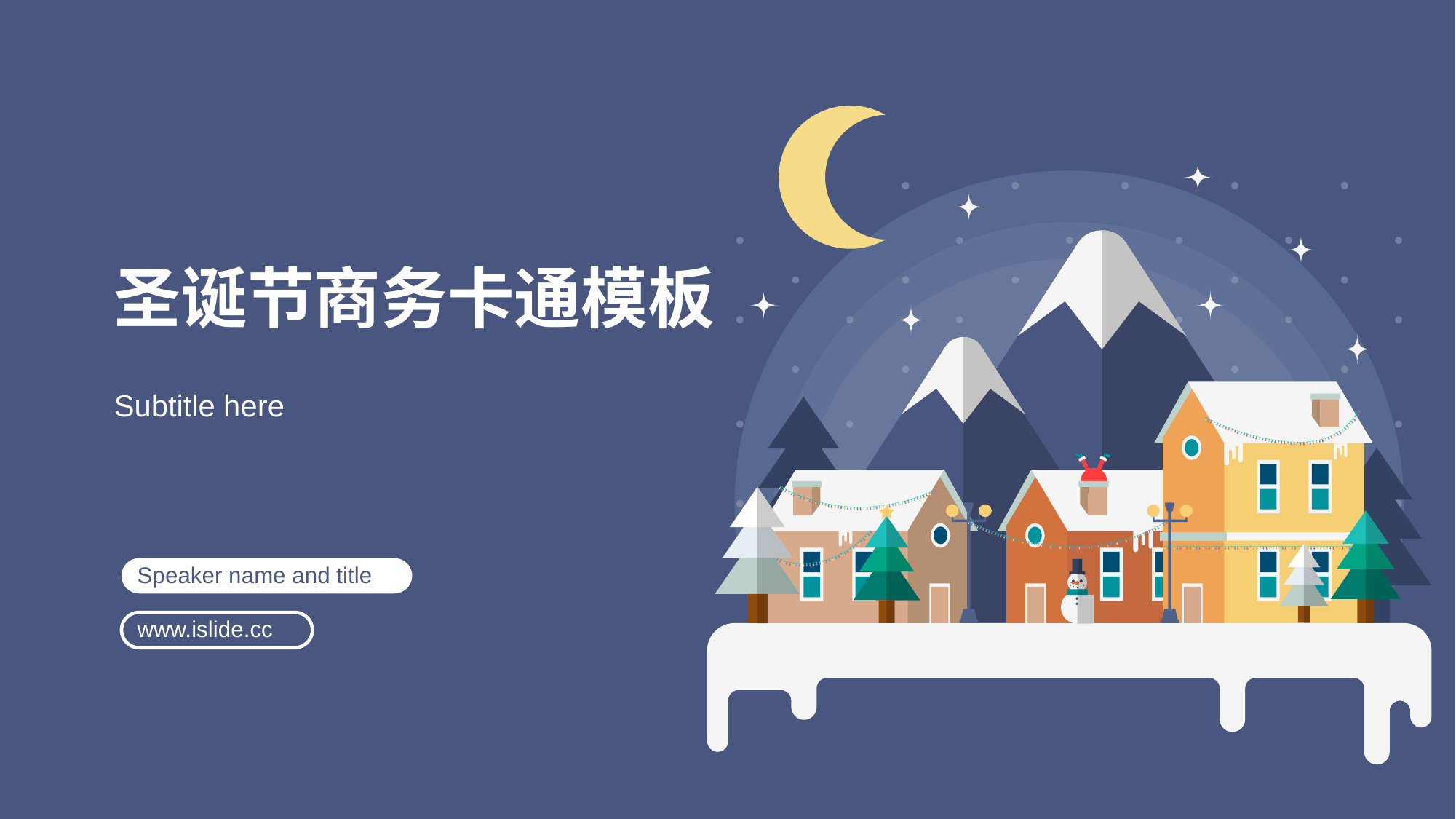

# 圣诞节商务卡通模板
Subtitle here
Speaker name and title
www.islide.cc